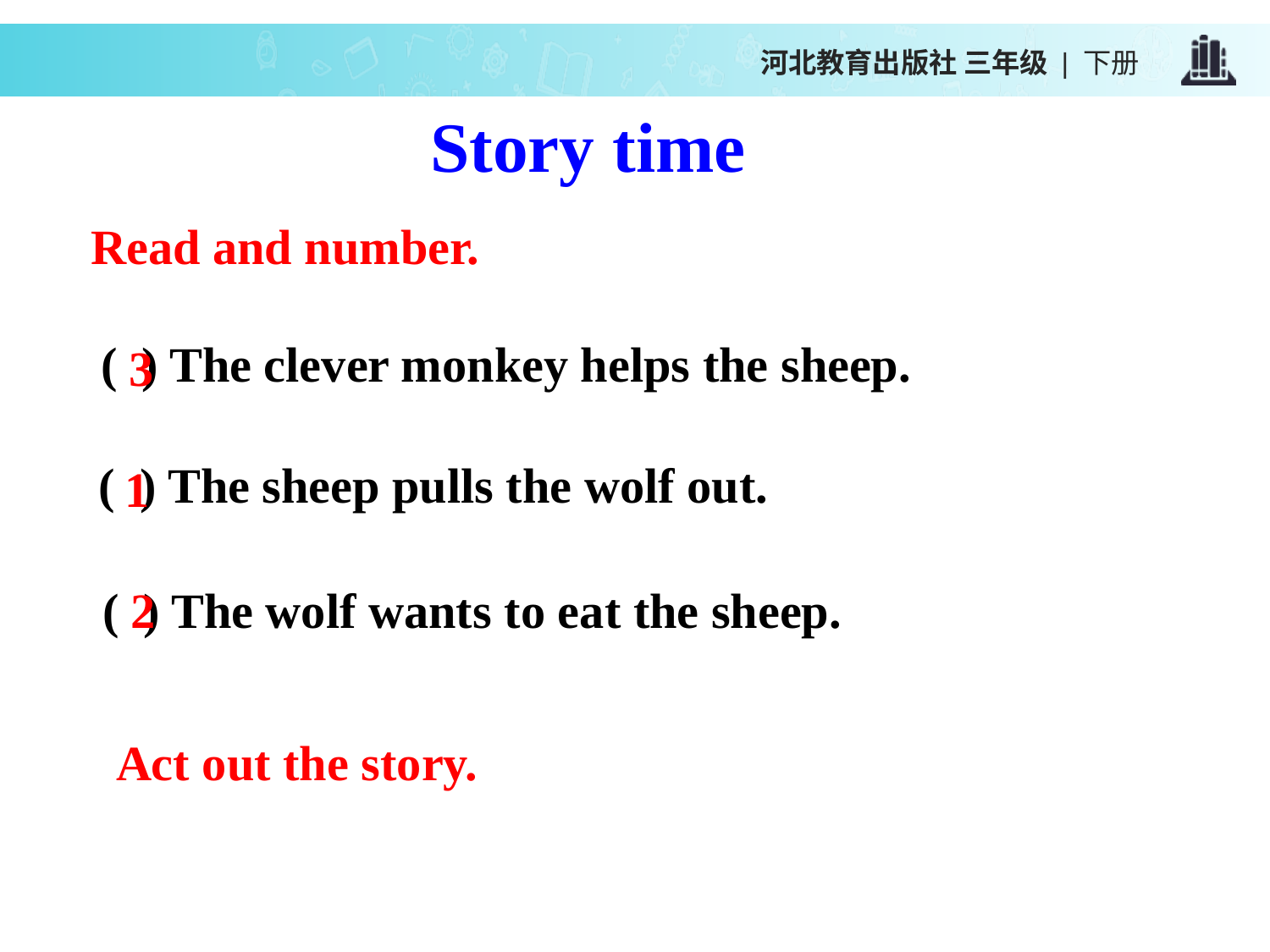

河北教育出版社 三年级 | 下册
Story time
Read and number.
(  ) The clever monkey helps the sheep.
3
(  ) The sheep pulls the wolf out.
1
2
(  ) The wolf wants to eat the sheep.
Act out the story.